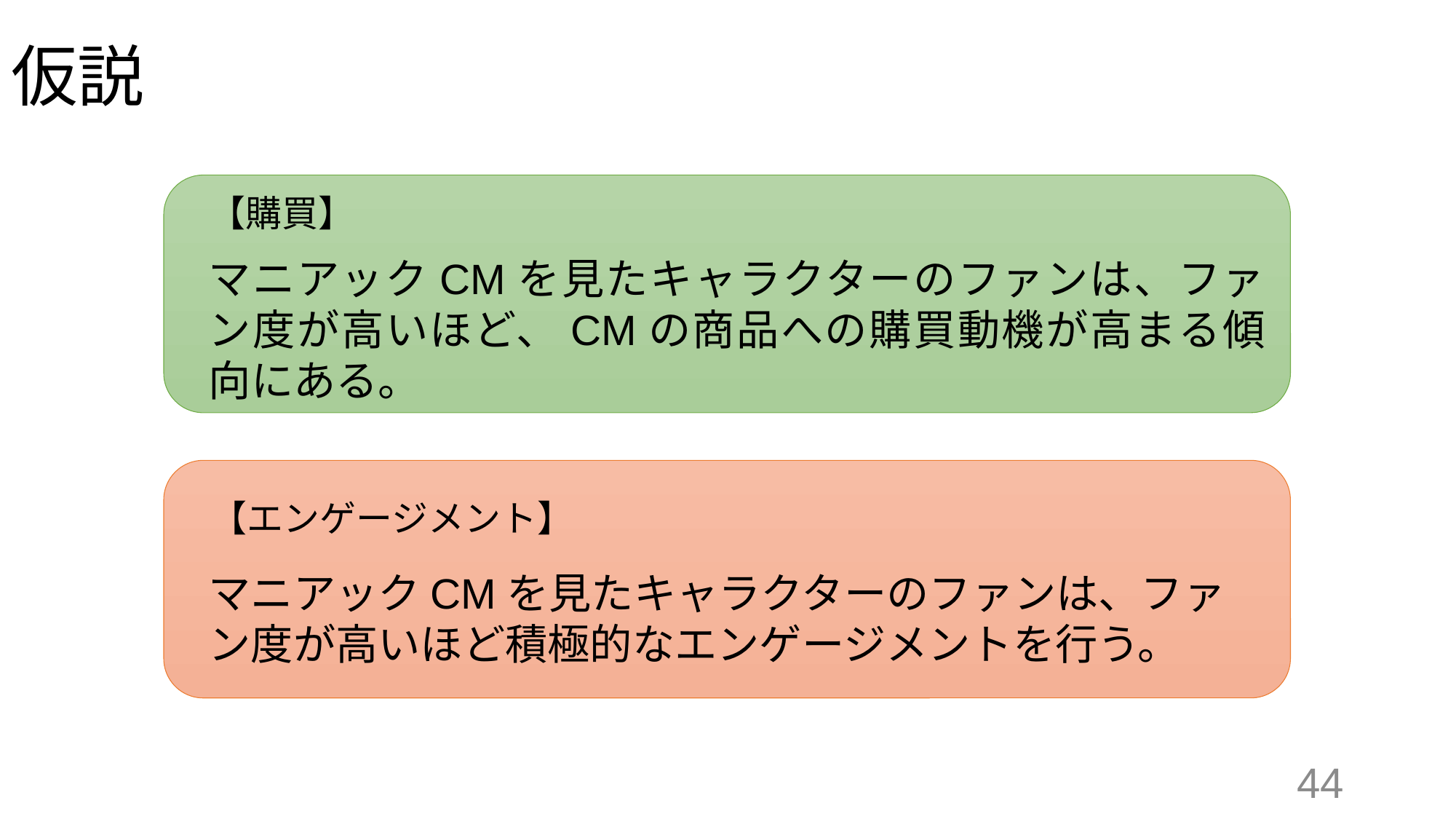

# 仮説

【購買】
マニアックCMを見たキャラクターのファンは、ファン度が高いほど、CMの商品への購買動機が高まる傾向にある。

【エンゲージメント】
マニアックCMを見たキャラクターのファンは、ファン度が高いほど積極的なエンゲージメントを行う。
44